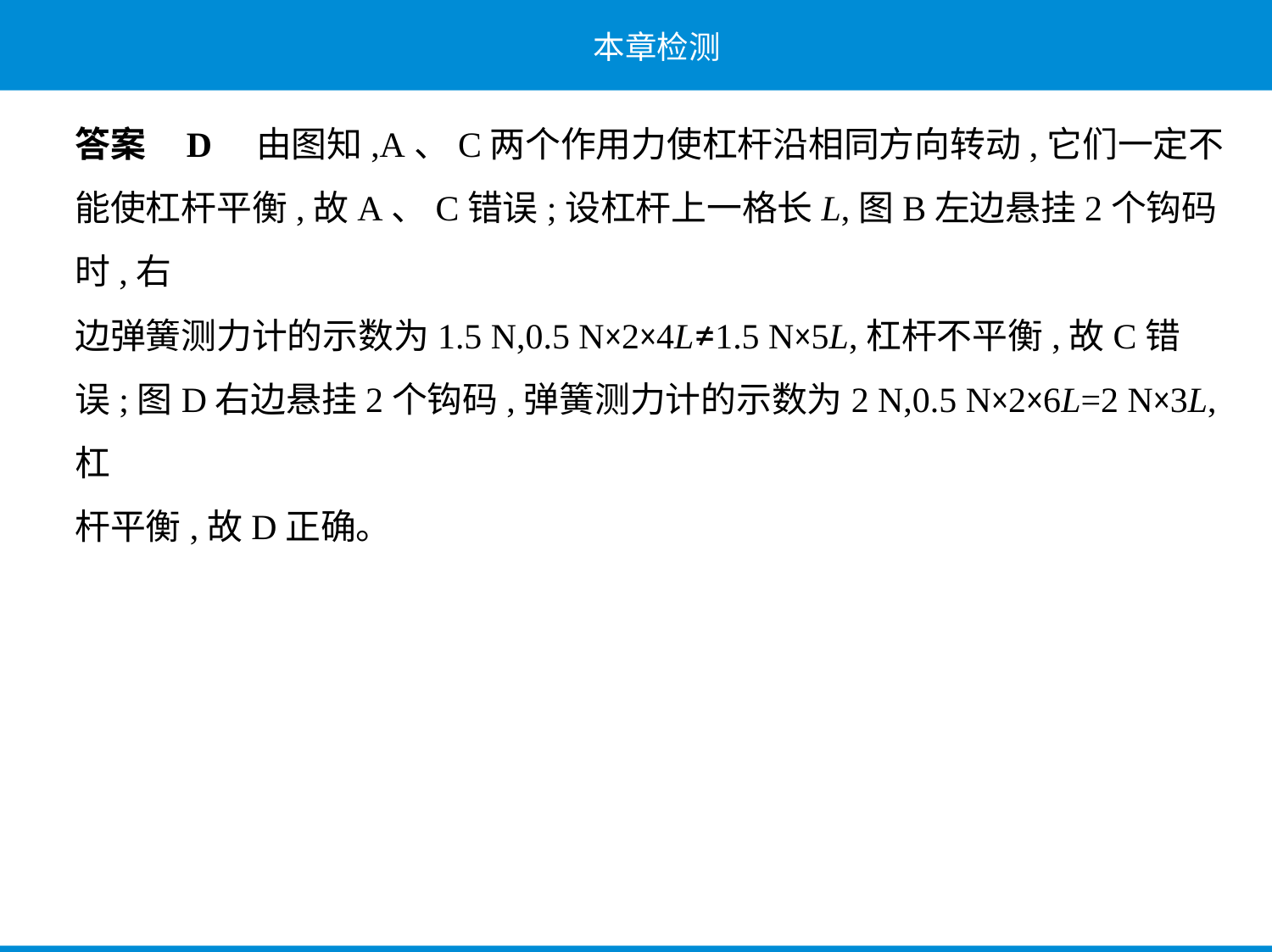

答案    D　由图知,A、C两个作用力使杠杆沿相同方向转动,它们一定不
能使杠杆平衡,故A、C错误;设杠杆上一格长L,图B左边悬挂2个钩码时,右
边弹簧测力计的示数为1.5 N,0.5 N×2×4L≠1.5 N×5L,杠杆不平衡,故C错
误;图D右边悬挂2个钩码,弹簧测力计的示数为2 N,0.5 N×2×6L=2 N×3L,杠
杆平衡,故D正确。